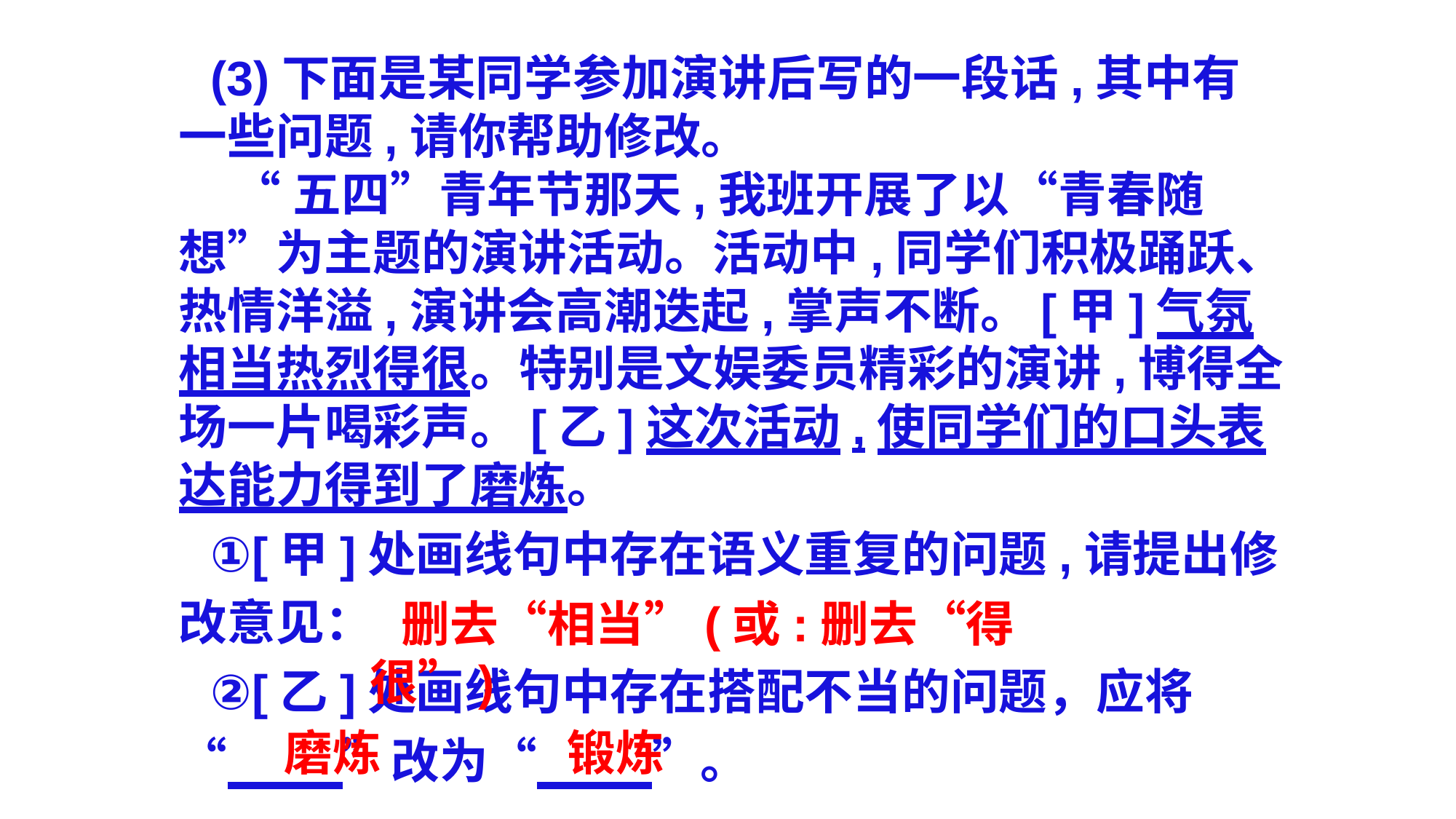

(3)下面是某同学参加演讲后写的一段话,其中有一些问题,请你帮助修改。
  “五四”青年节那天,我班开展了以“青春随想”为主题的演讲活动。活动中,同学们积极踊跃、热情洋溢,演讲会高潮迭起,掌声不断。[甲]气氛相当热烈得很。特别是文娱委员精彩的演讲,博得全场一片喝彩声。[乙]这次活动,使同学们的口头表达能力得到了磨炼。
①[甲]处画线句中存在语义重复的问题,请提出修改意见：
②[乙]处画线句中存在搭配不当的问题，应将“　      ”改为“　      ”。
删去“相当”(或:删去“得很”)
磨炼　        　锻炼